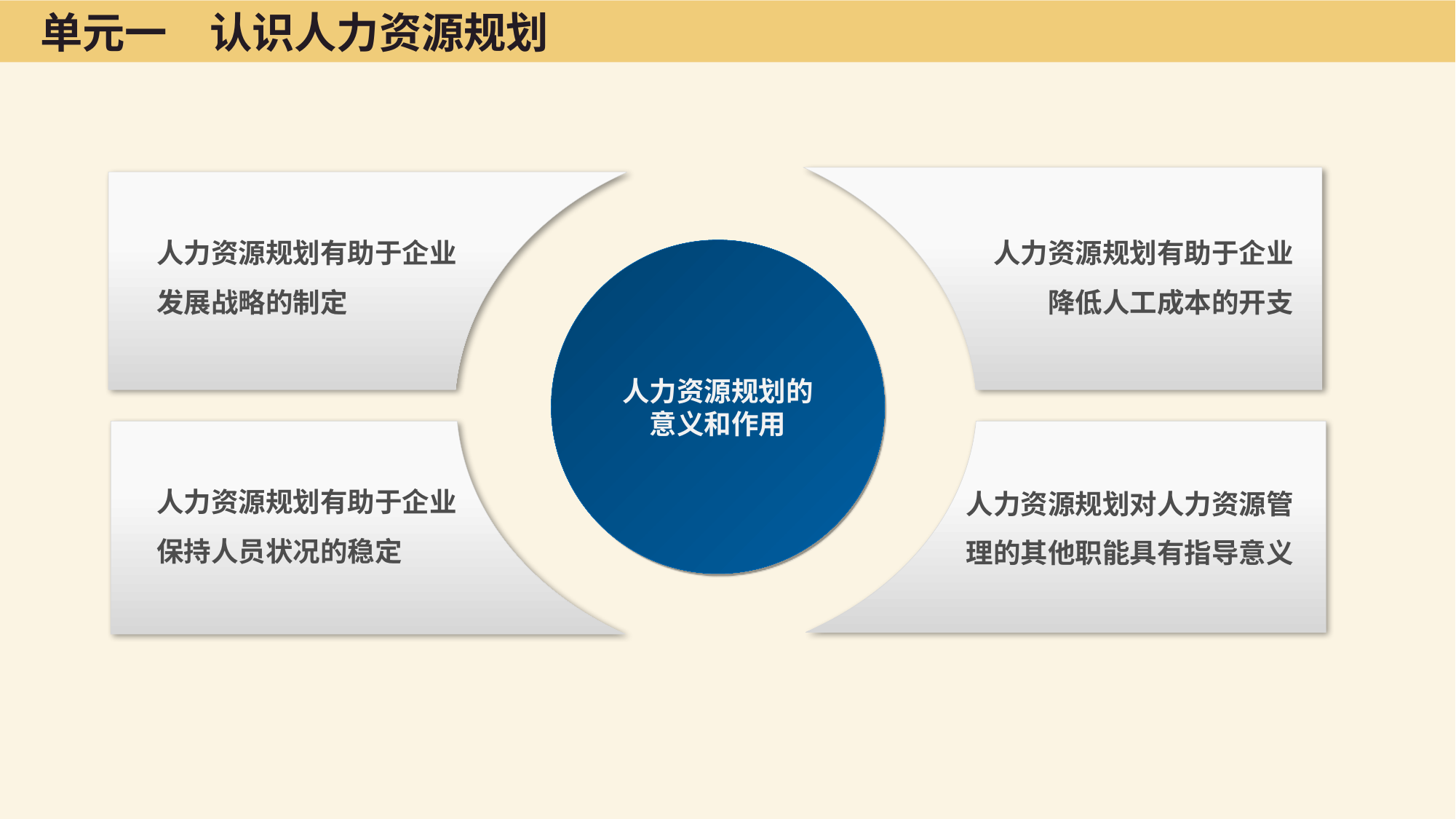

单元一　认识人力资源规划

人力资源规划有助于企业发展战略的制定
人力资源规划有助于企业降低人工成本的开支
人力资源规划的意义和作用

人力资源规划有助于企业保持人员状况的稳定
人力资源规划对人力资源管理的其他职能具有指导意义